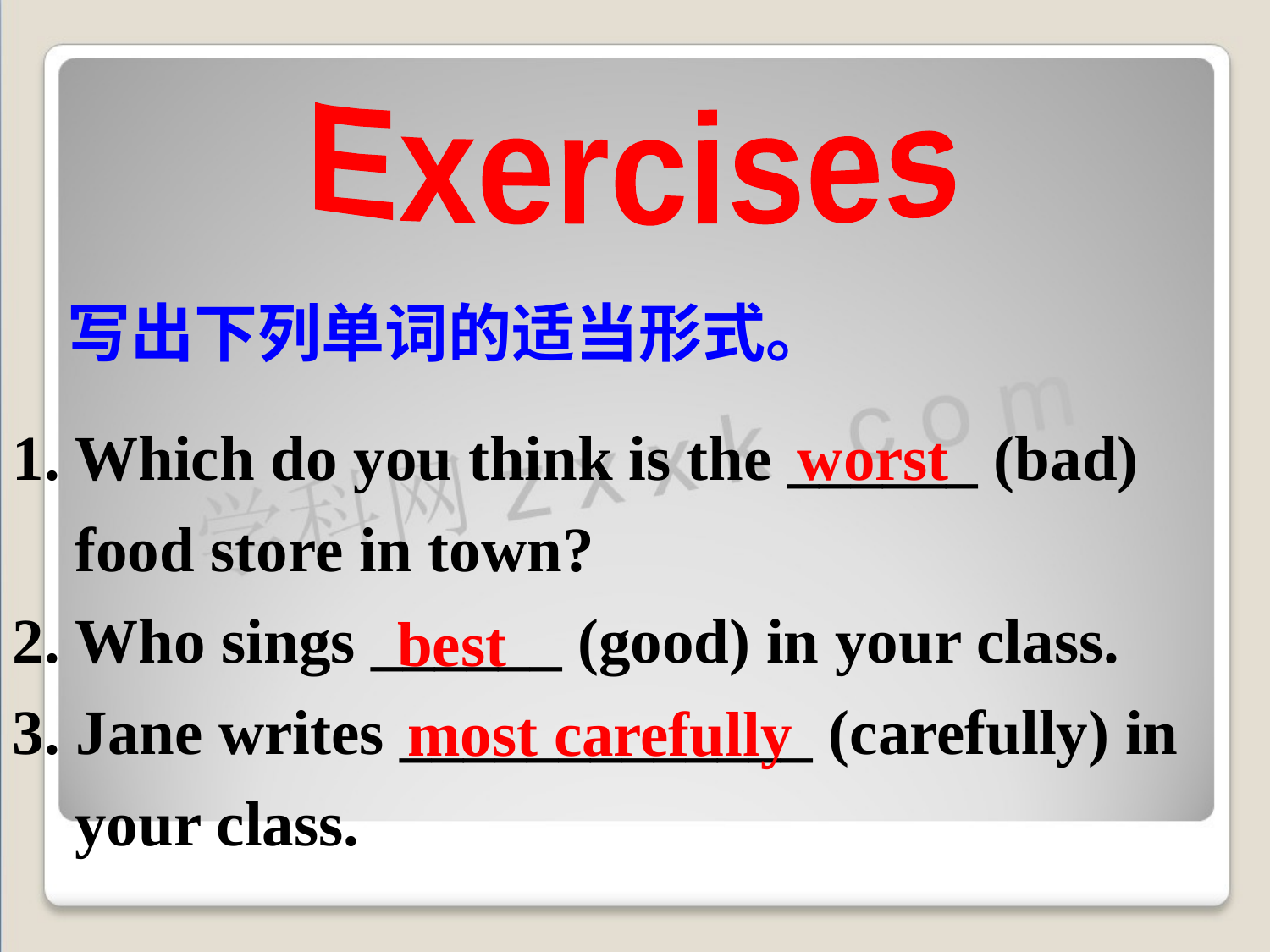

Exercises
写出下列单词的适当形式。
1. Which do you think is the ______ (bad)
   	food store in town?
2. Who sings ______ (good) in your class.
3. Jane writes _____________ (carefully) in 	your class.
worst
best
most carefully